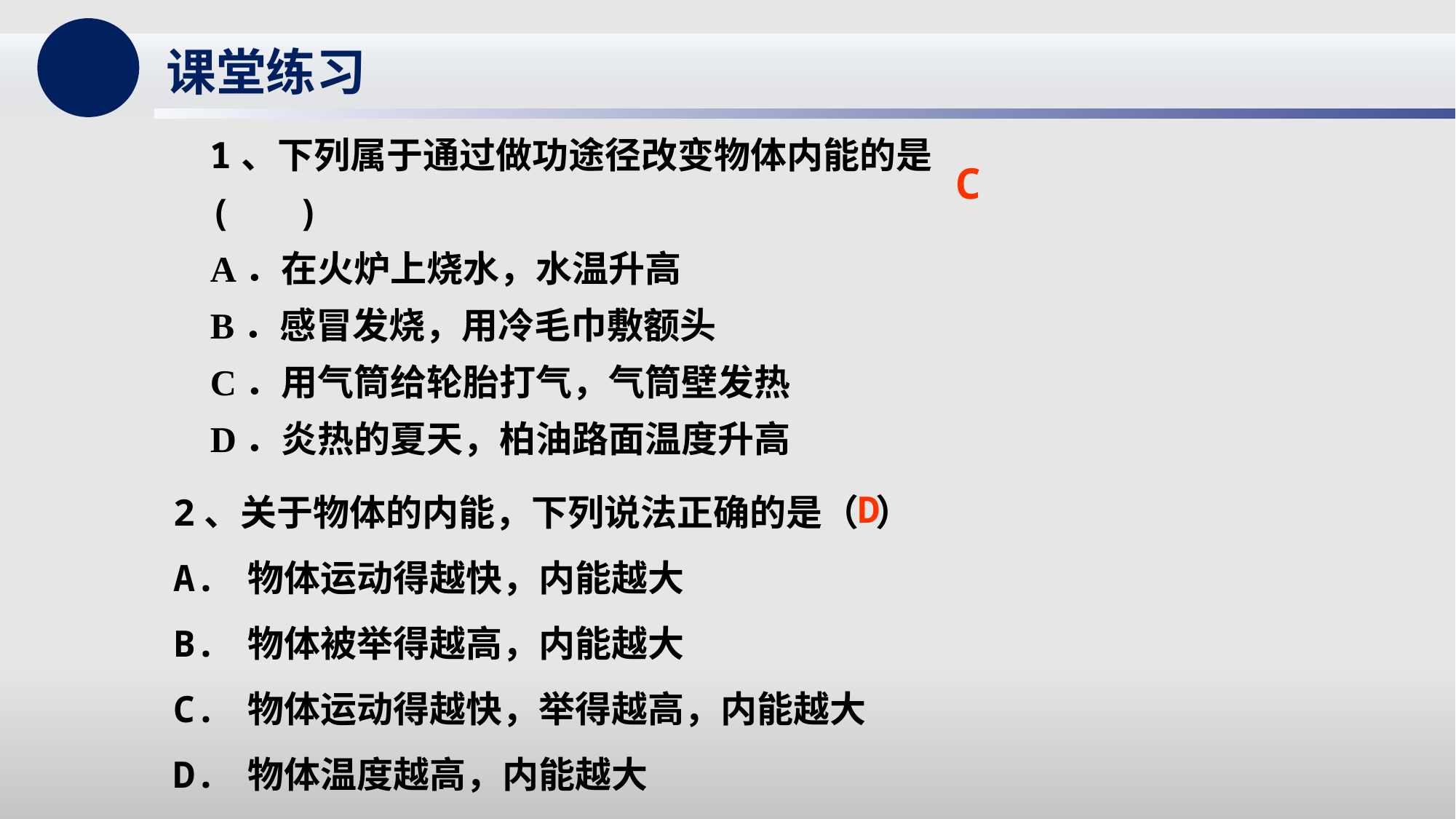

课堂练习

1、下列属于通过做功途径改变物体内能的是(   )
A．在火炉上烧水，水温升高
B．感冒发烧，用冷毛巾敷额头
C．用气筒给轮胎打气，气筒壁发热
D．炎热的夏天，柏油路面温度升高
C

2、关于物体的内能，下列说法正确的是（  ）
A. 物体运动得越快，内能越大
B. 物体被举得越高，内能越大
C. 物体运动得越快，举得越高，内能越大
D. 物体温度越高，内能越大
D